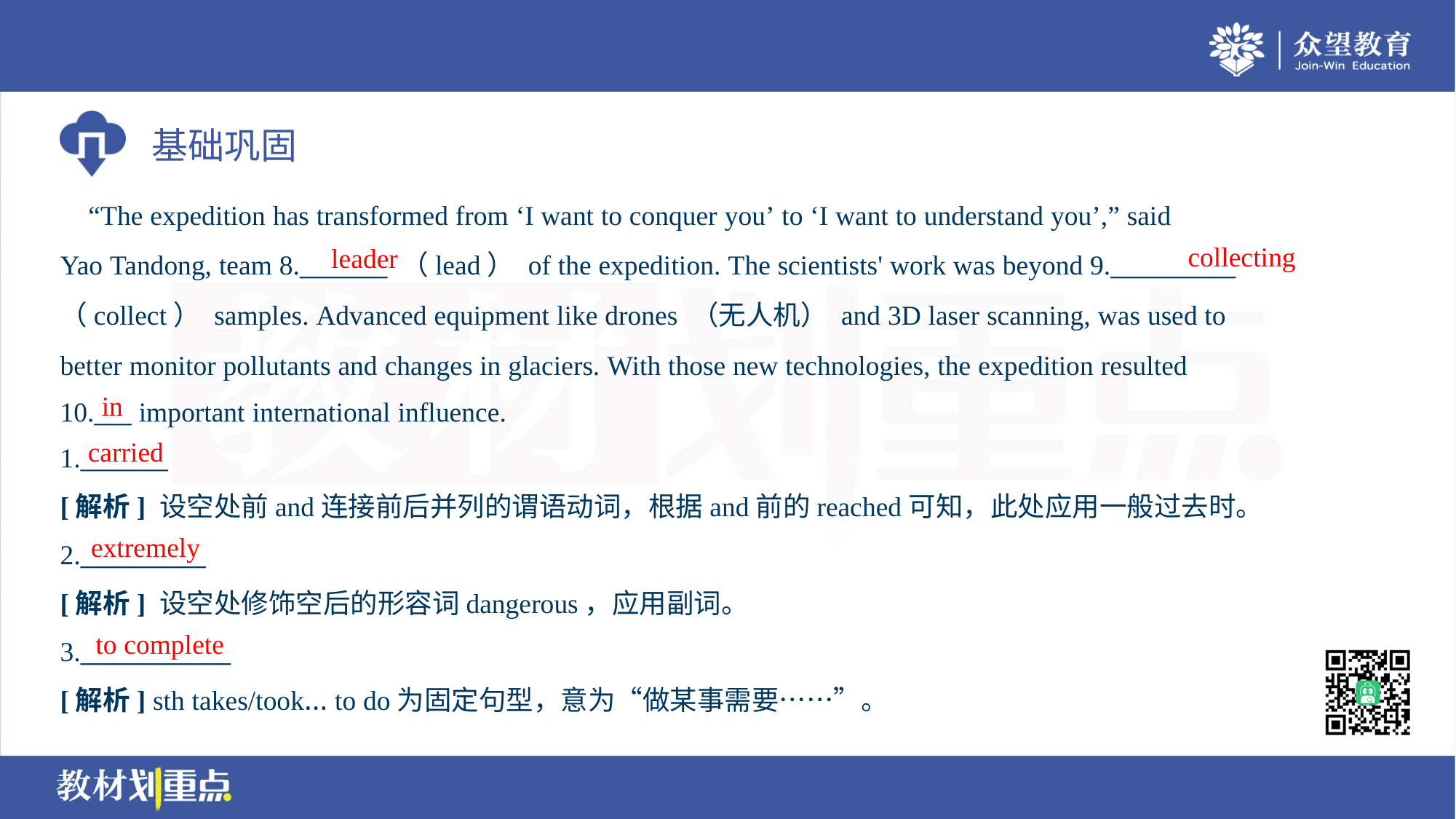

“The expedition has transformed from ‘I want to conquer you’ to ‘I want to understand you’,” said
Yao Tandong, team 8._______ （lead） of the expedition. The scientists' work was beyond 9.__________
（collect） samples. Advanced equipment like drones （无人机） and 3D laser scanning, was used to
better monitor pollutants and changes in glaciers. With those new technologies, the expedition resulted
10.___ important international influence.
collecting
leader
in
carried
1._______
[解析] 设空处前and连接前后并列的谓语动词，根据and前的reached可知，此处应用一般过去时。
extremely
2.__________
[解析] 设空处修饰空后的形容词dangerous，应用副词。
to complete
3.____________
[解析] sth takes/took… to do为固定句型，意为“做某事需要……”。